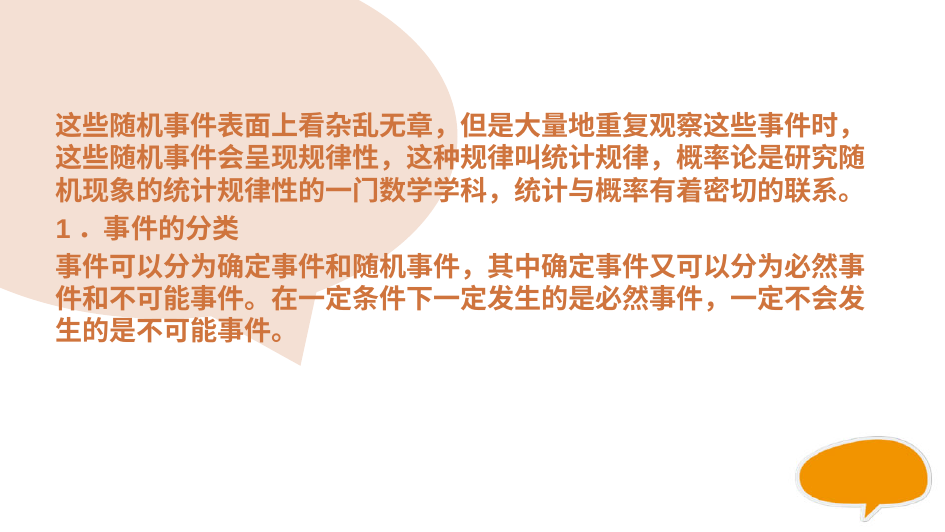

这些随机事件表面上看杂乱无章，但是大量地重复观察这些事件时，这些随机事件会呈现规律性，这种规律叫统计规律，概率论是研究随机现象的统计规律性的一门数学学科，统计与概率有着密切的联系。
1．事件的分类
事件可以分为确定事件和随机事件，其中确定事件又可以分为必然事件和不可能事件。在一定条件下一定发生的是必然事件，一定不会发生的是不可能事件。